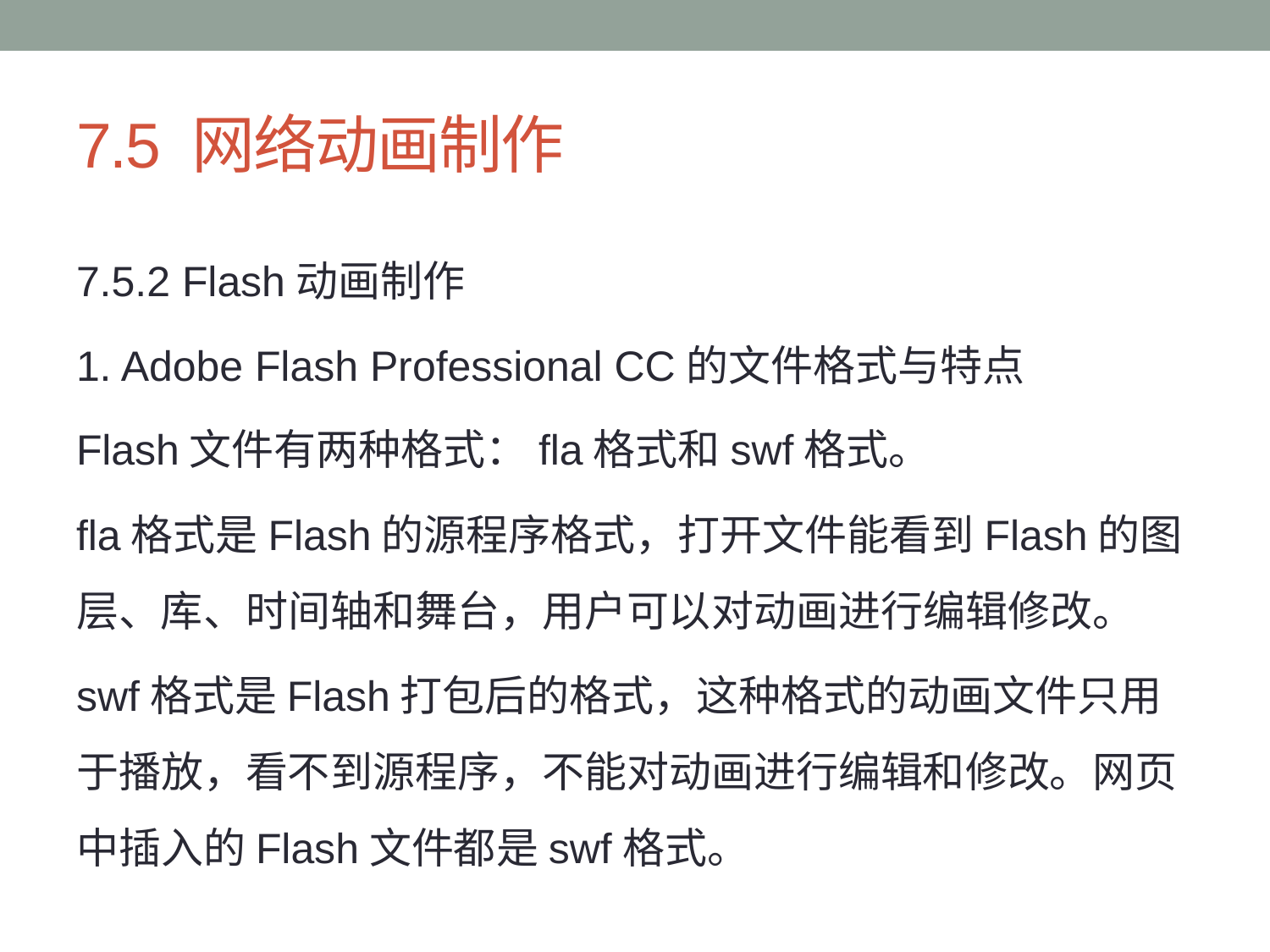

# 7.5 网络动画制作
7.5.2 Flash动画制作
1. Adobe Flash Professional CC的文件格式与特点
Flash文件有两种格式：fla格式和swf格式。
fla格式是Flash的源程序格式，打开文件能看到Flash的图层、库、时间轴和舞台，用户可以对动画进行编辑修改。
swf格式是Flash打包后的格式，这种格式的动画文件只用于播放，看不到源程序，不能对动画进行编辑和修改。网页中插入的Flash文件都是swf格式。